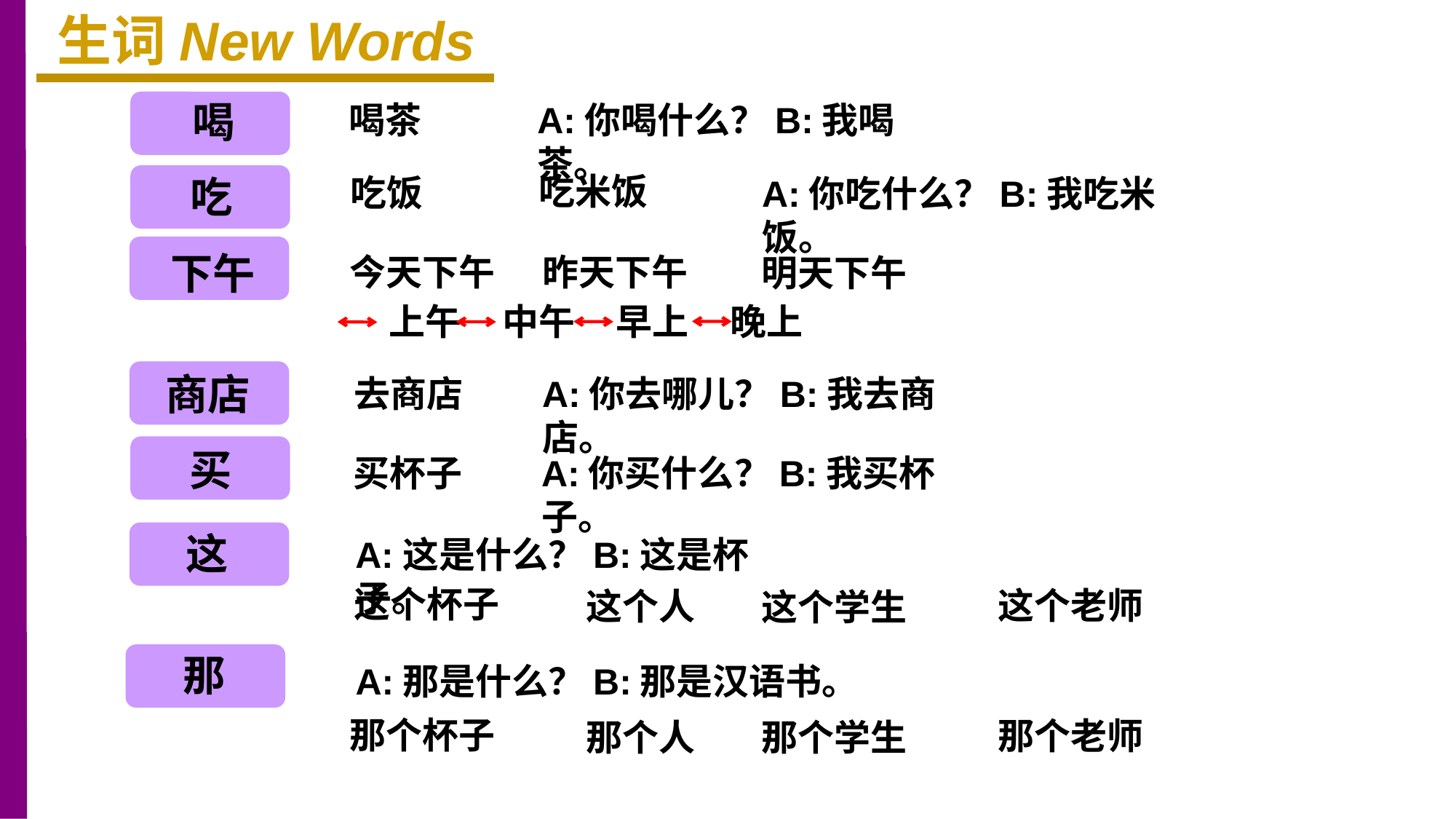

生词New Words
喝

喝茶
A:你喝什么？B:我喝茶。
吃米饭
吃
吃饭

A:你吃什么？B:我吃米饭。

下午
今天下午
昨天下午
明天下午
   上午     中午     早上     晚上

商店
去商店
A:你去哪儿？B:我去商店。

买
买杯子
A:你买什么？B:我买杯子。
这

A:这是什么？B:这是杯子。
这个杯子
这个老师
这个人
这个学生
那

A:那是什么？B:那是汉语书。
那个杯子
那个老师
那个人
那个学生